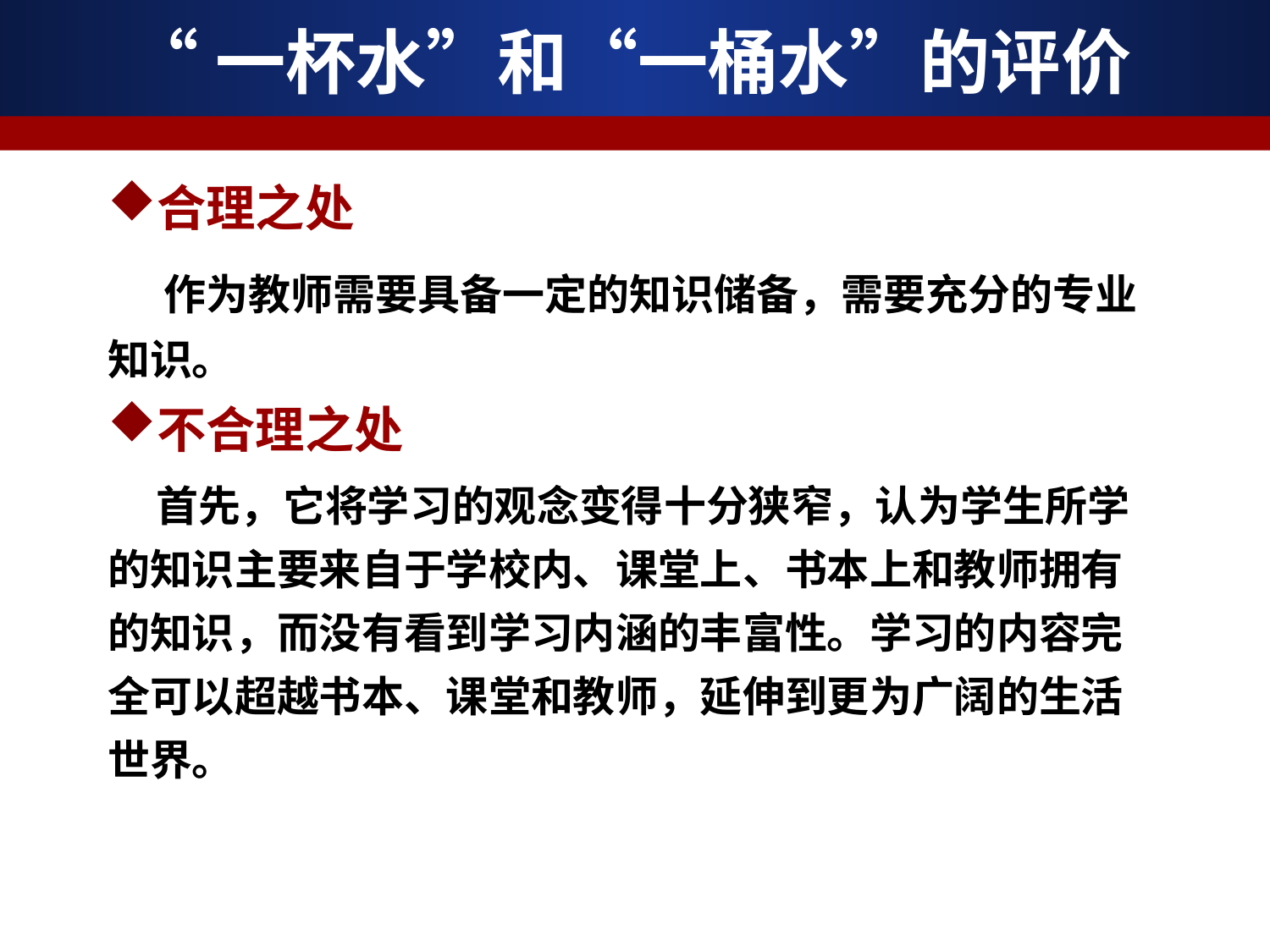

# “一杯水”和“一桶水”的评价
合理之处
    作为教师需要具备一定的知识储备，需要充分的专业知识。
不合理之处
    首先，它将学习的观念变得十分狭窄，认为学生所学的知识主要来自于学校内、课堂上、书本上和教师拥有的知识，而没有看到学习内涵的丰富性。学习的内容完全可以超越书本、课堂和教师，延伸到更为广阔的生活世界。